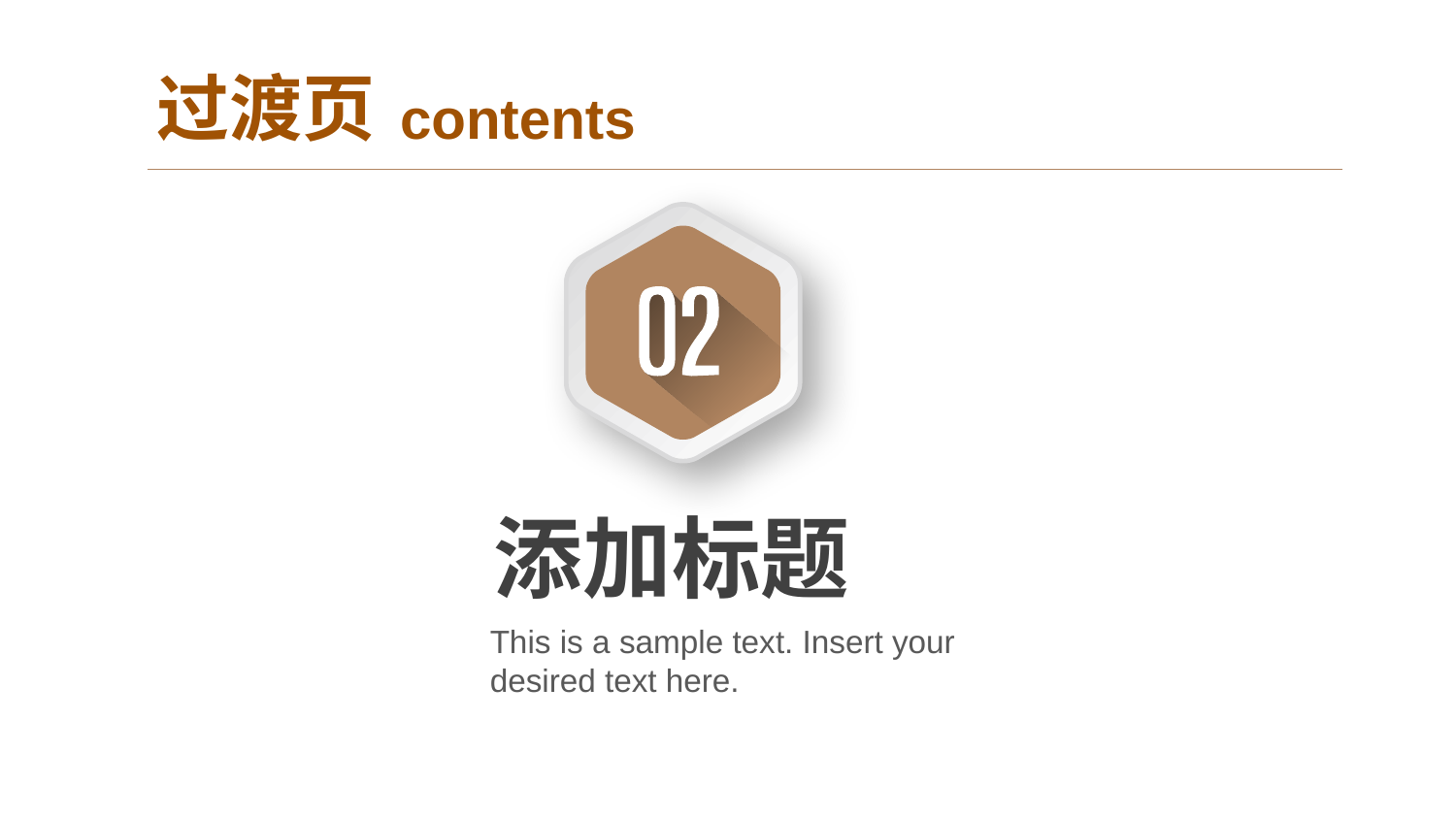

过渡页
contents

添加标题
This is a sample text. Insert your desired text here.